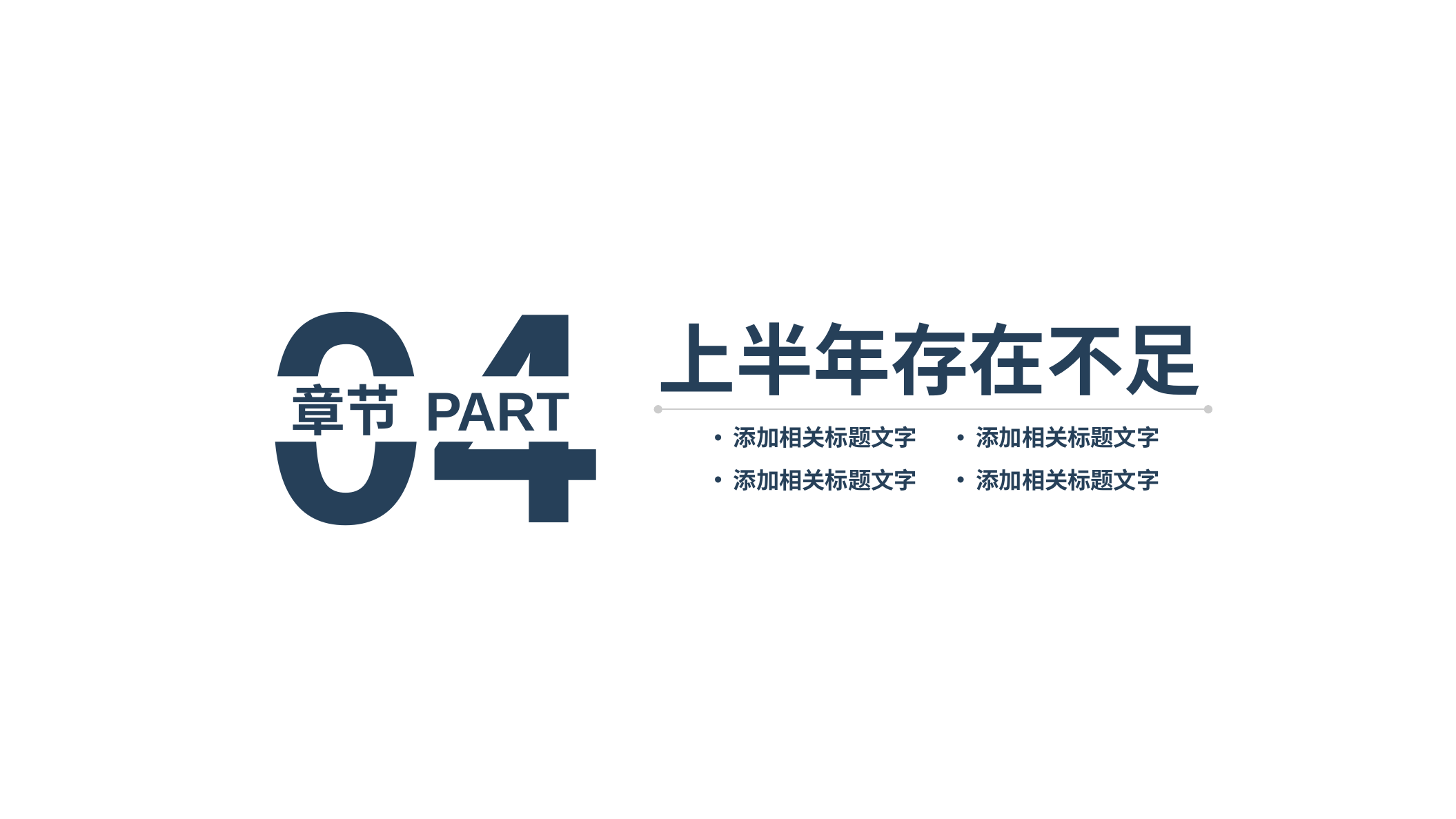

04
上半年存在不足
章节 PART
添加相关标题文字
添加相关标题文字
添加相关标题文字
添加相关标题文字